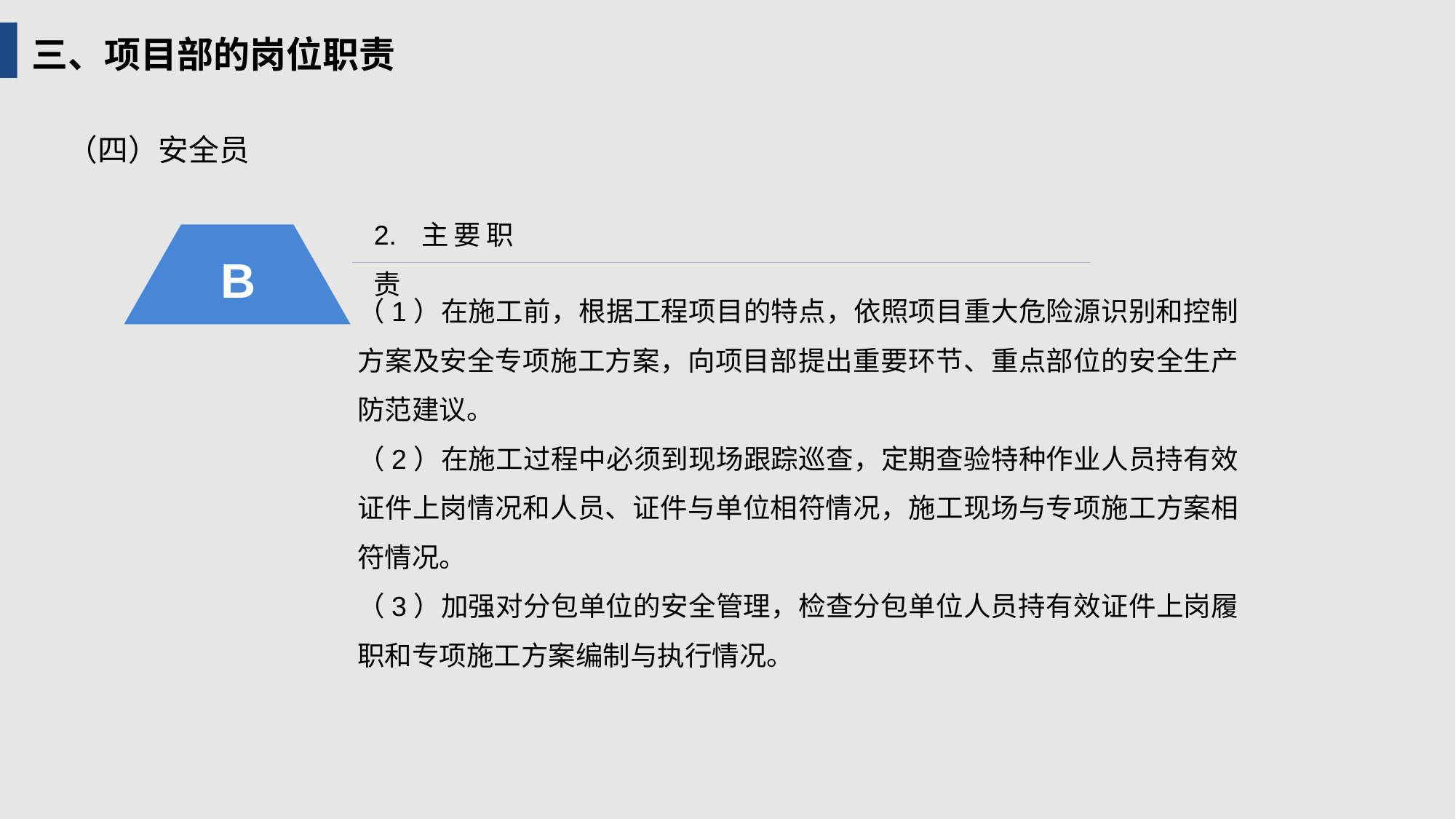

三、项目部的岗位职责
（四）安全员
2. 主要职责

B
（1）在施工前，根据工程项目的特点，依照项目重大危险源识别和控制方案及安全专项施工方案，向项目部提出重要环节、重点部位的安全生产防范建议。
（2）在施工过程中必须到现场跟踪巡查，定期查验特种作业人员持有效证件上岗情况和人员、证件与单位相符情况，施工现场与专项施工方案相符情况。
（3）加强对分包单位的安全管理，检查分包单位人员持有效证件上岗履职和专项施工方案编制与执行情况。